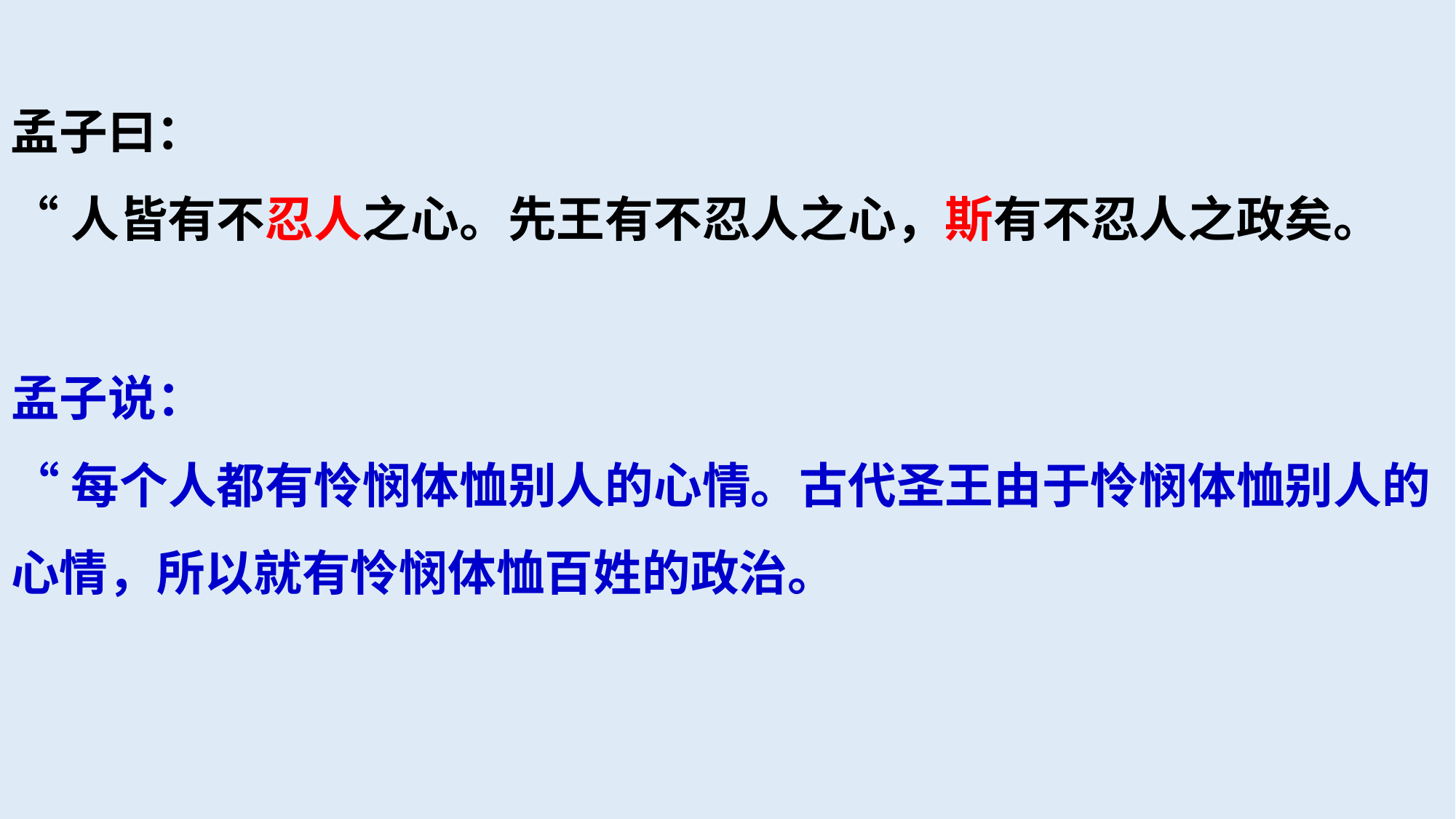

孟子曰：
“人皆有不忍人之心。先王有不忍人之心，斯有不忍人之政矣。
孟子说：
“每个人都有怜悯体恤别人的心情。古代圣王由于怜悯体恤别人的心情，所以就有怜悯体恤百姓的政治。